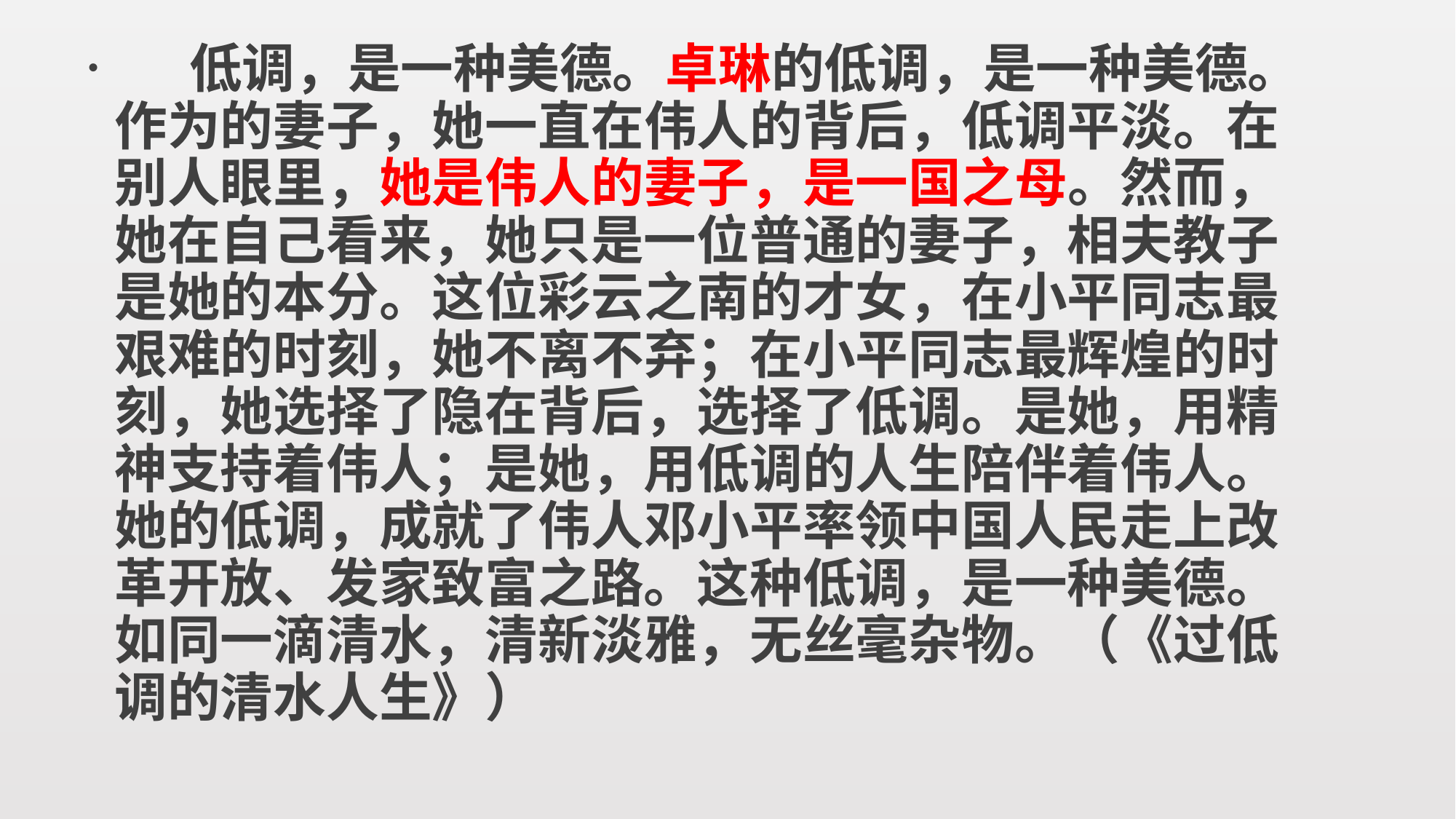

低调，是一种美德。卓琳的低调，是一种美德。作为的妻子，她一直在伟人的背后，低调平淡。在别人眼里，她是伟人的妻子，是一国之母。然而，她在自己看来，她只是一位普通的妻子，相夫教子是她的本分。这位彩云之南的才女，在小平同志最艰难的时刻，她不离不弃；在小平同志最辉煌的时刻，她选择了隐在背后，选择了低调。是她，用精神支持着伟人；是她，用低调的人生陪伴着伟人。她的低调，成就了伟人邓小平率领中国人民走上改革开放、发家致富之路。这种低调，是一种美德。如同一滴清水，清新淡雅，无丝毫杂物。（《过低调的清水人生》）